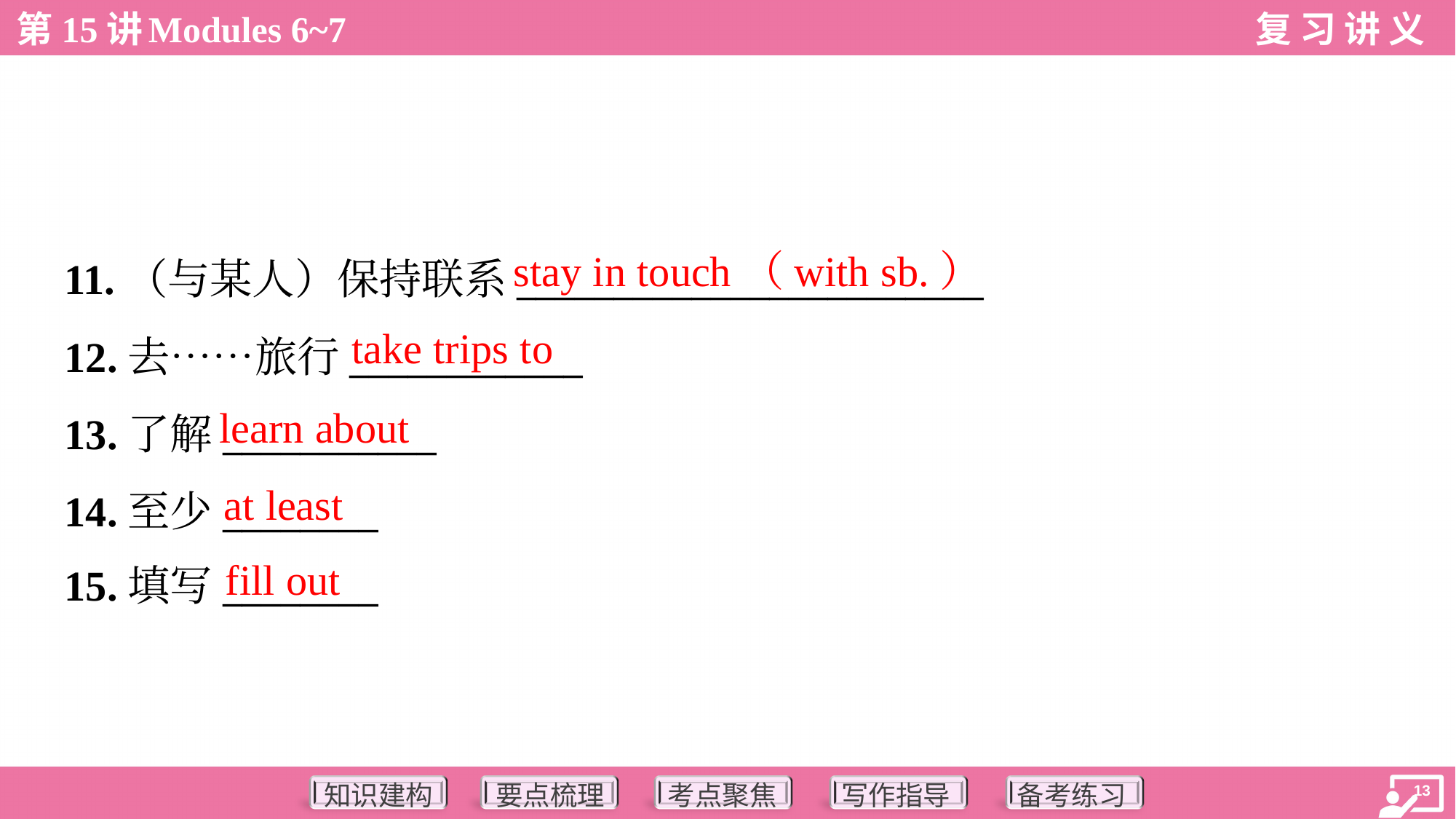

stay in touch（with sb.）
11.（与某人）保持联系________________________
12.去……旅行____________
13.了解___________
14.至少________
15.填写________
take trips to
learn about
at least
fill out